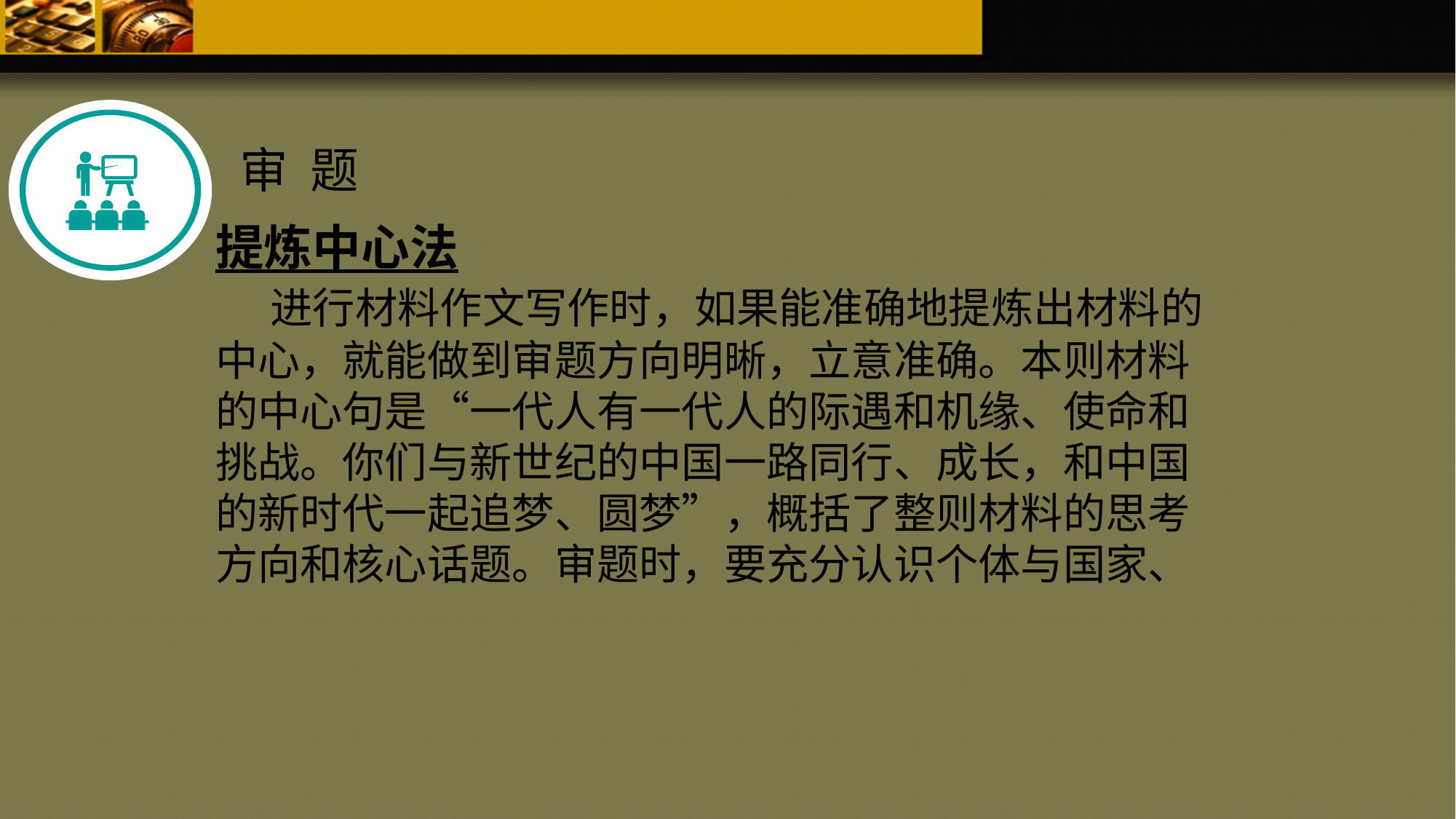

审  题

提炼中心法
    进行材料作文写作时，如果能准确地提炼出材料的中心，就能做到审题方向明晰，立意准确。本则材料的中心句是“一代人有一代人的际遇和机缘、使命和挑战。你们与新世纪的中国一路同行、成长，和中国的新时代一起追梦、圆梦”，概括了整则材料的思考方向和核心话题。审题时，要充分认识个体与国家、